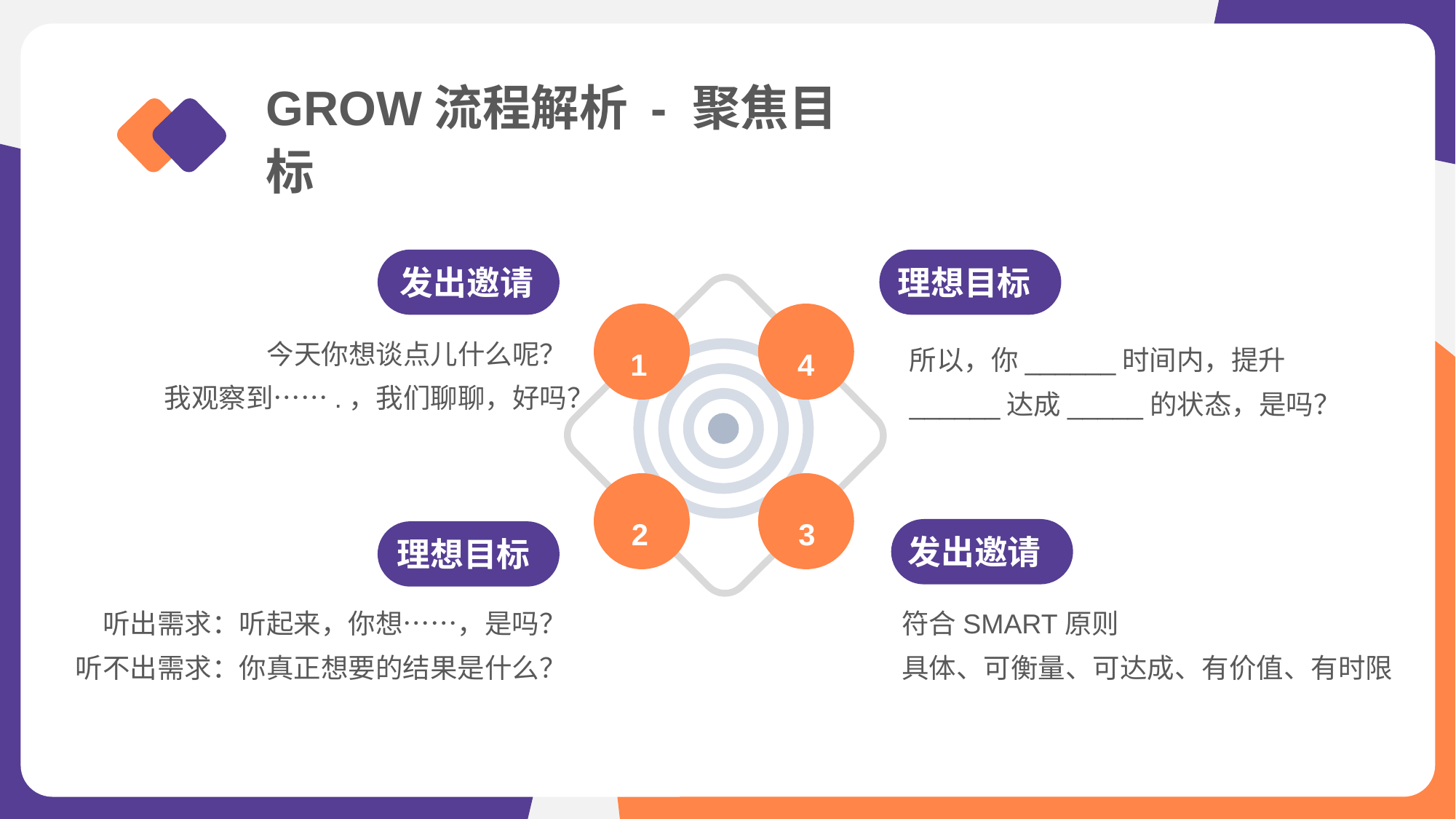

GROW流程解析 - 聚焦目标

发出邀请
理想目标

今天你想谈点儿什么呢？
我观察到…….，我们聊聊，好吗？
所以，你______时间内，提升______达成_____的状态，是吗？
1
4

2
3

发出邀请
理想目标
听出需求：听起来，你想……，是吗？
听不出需求：你真正想要的结果是什么？
符合SMART原则
具体、可衡量、可达成、有价值、有时限